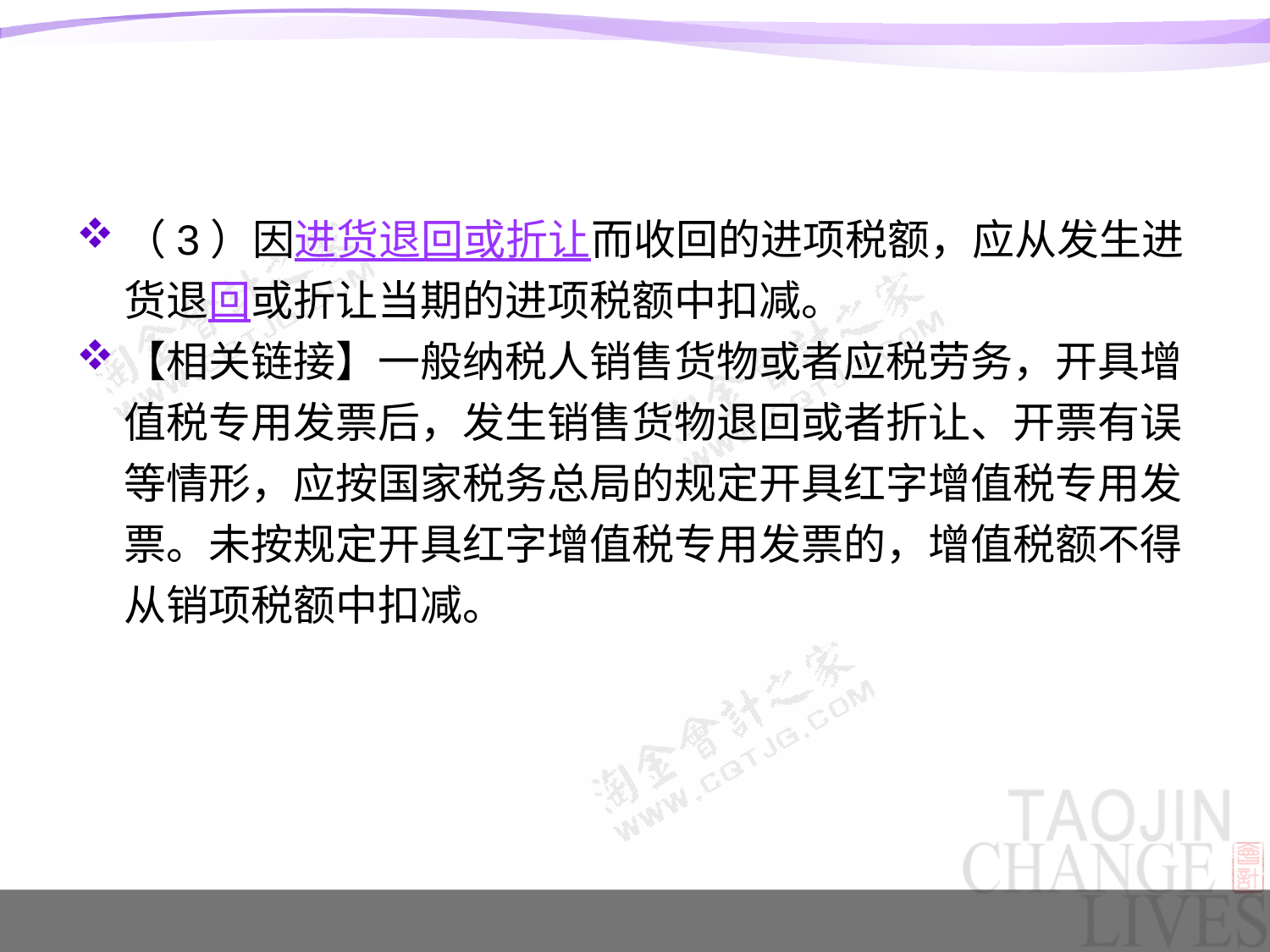

#
（3）因进货退回或折让而收回的进项税额，应从发生进货退回或折让当期的进项税额中扣减。
【相关链接】一般纳税人销售货物或者应税劳务，开具增值税专用发票后，发生销售货物退回或者折让、开票有误等情形，应按国家税务总局的规定开具红字增值税专用发票。未按规定开具红字增值税专用发票的，增值税额不得从销项税额中扣减。